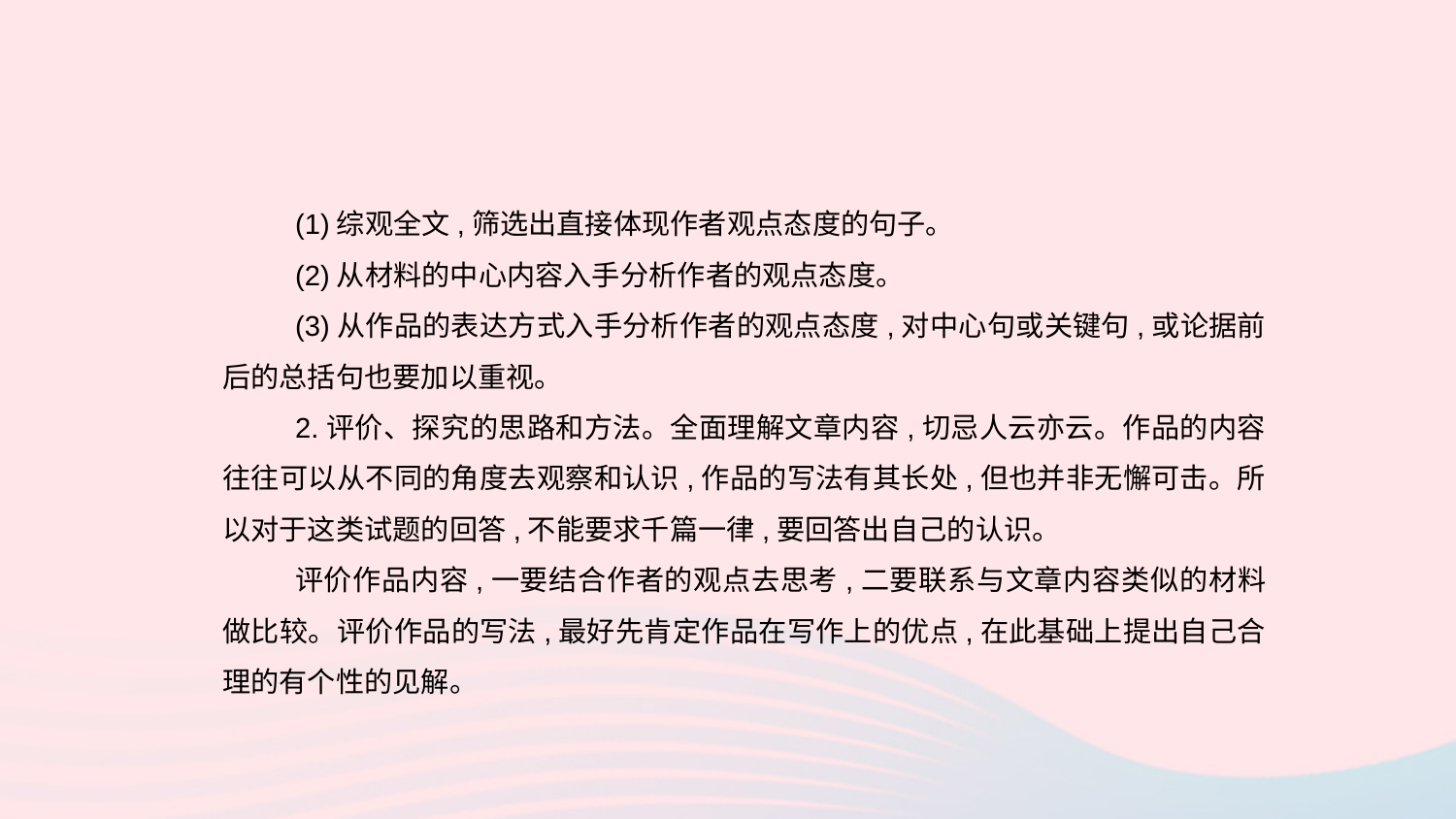

(1)综观全文,筛选出直接体现作者观点态度的句子。
(2)从材料的中心内容入手分析作者的观点态度。
(3)从作品的表达方式入手分析作者的观点态度,对中心句或关键句,或论据前后的总括句也要加以重视。
2.评价、探究的思路和方法。全面理解文章内容,切忌人云亦云。作品的内容往往可以从不同的角度去观察和认识,作品的写法有其长处,但也并非无懈可击。所以对于这类试题的回答,不能要求千篇一律,要回答出自己的认识。
评价作品内容,一要结合作者的观点去思考,二要联系与文章内容类似的材料做比较。评价作品的写法,最好先肯定作品在写作上的优点,在此基础上提出自己合理的有个性的见解。